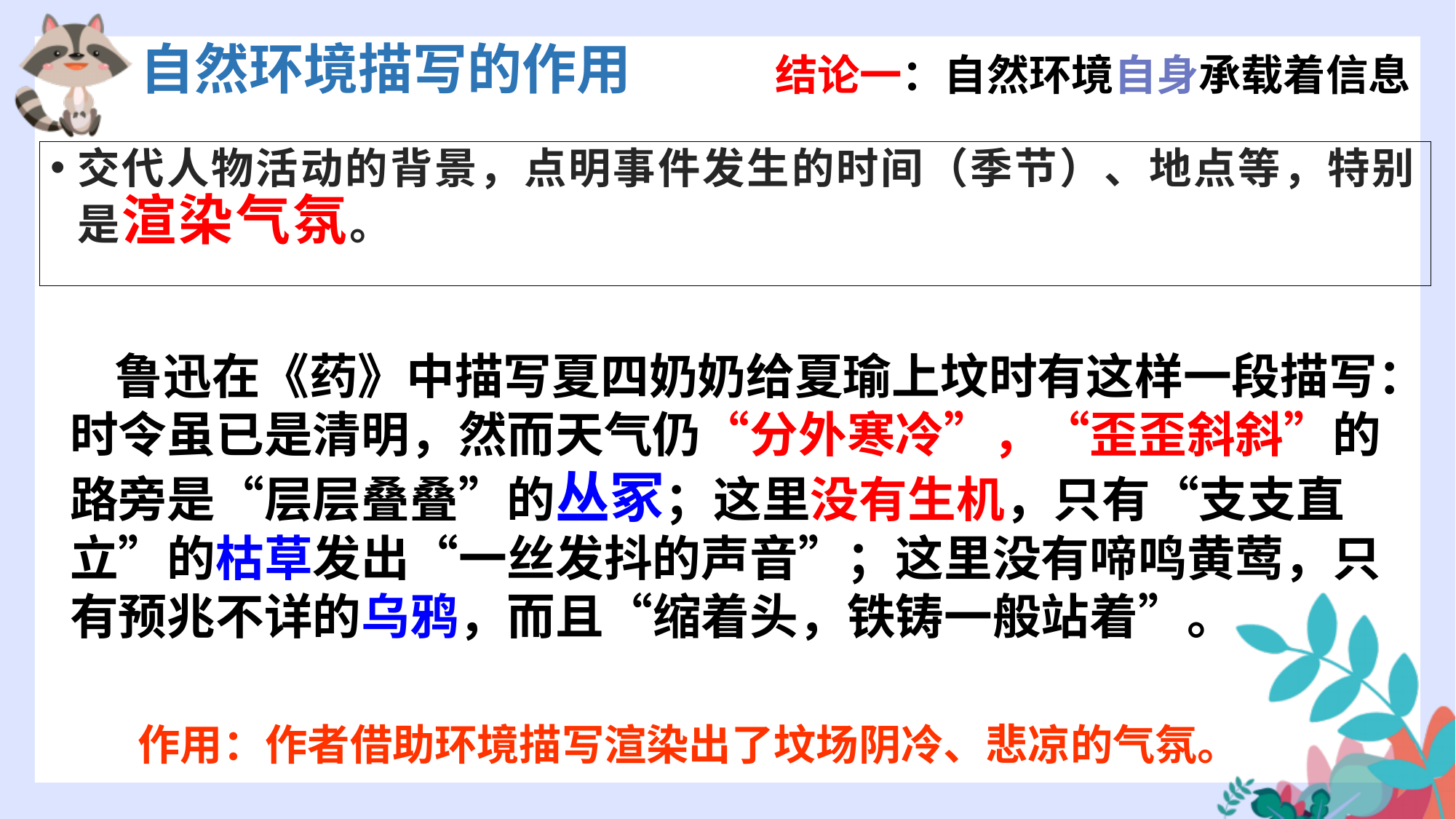

自然环境描写的作用
结论一：自然环境自身承载着信息
交代人物活动的背景，点明事件发生的时间（季节）、地点等，特别是渲染气氛。

   鲁迅在《药》中描写夏四奶奶给夏瑜上坟时有这样一段描写：时令虽已是清明，然而天气仍“分外寒冷”，“歪歪斜斜”的路旁是“层层叠叠”的丛冢；这里没有生机，只有“支支直立”的枯草发出“一丝发抖的声音”；这里没有啼鸣黄莺，只有预兆不详的乌鸦，而且“缩着头，铁铸一般站着”。

      作用：作者借助环境描写渲染出了坟场阴冷、悲凉的气氛。